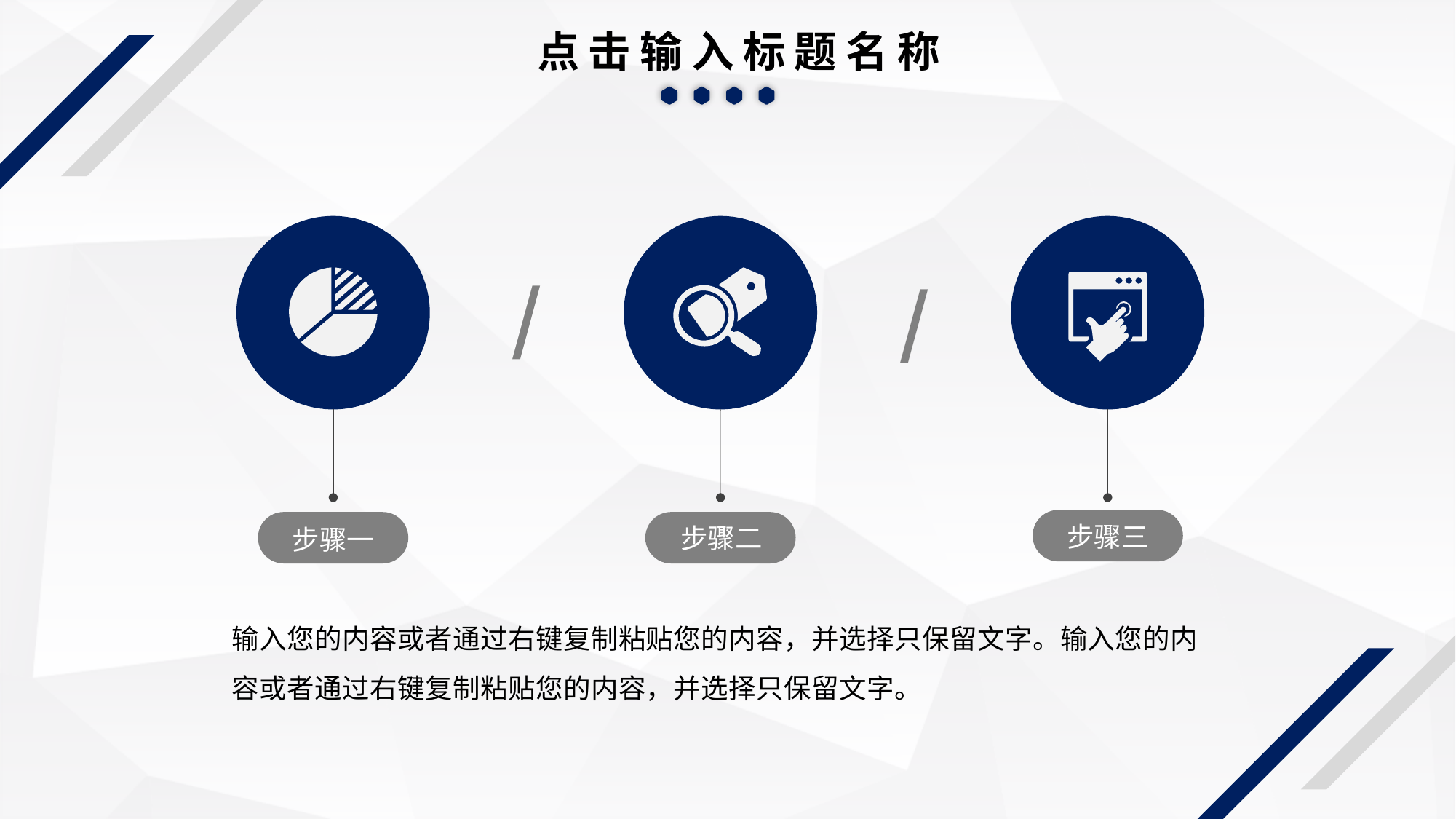

点击输入标题名称

/
/

步骤三
步骤二
步骤一
输入您的内容或者通过右键复制粘贴您的内容，并选择只保留文字。输入您的内容或者通过右键复制粘贴您的内容，并选择只保留文字。